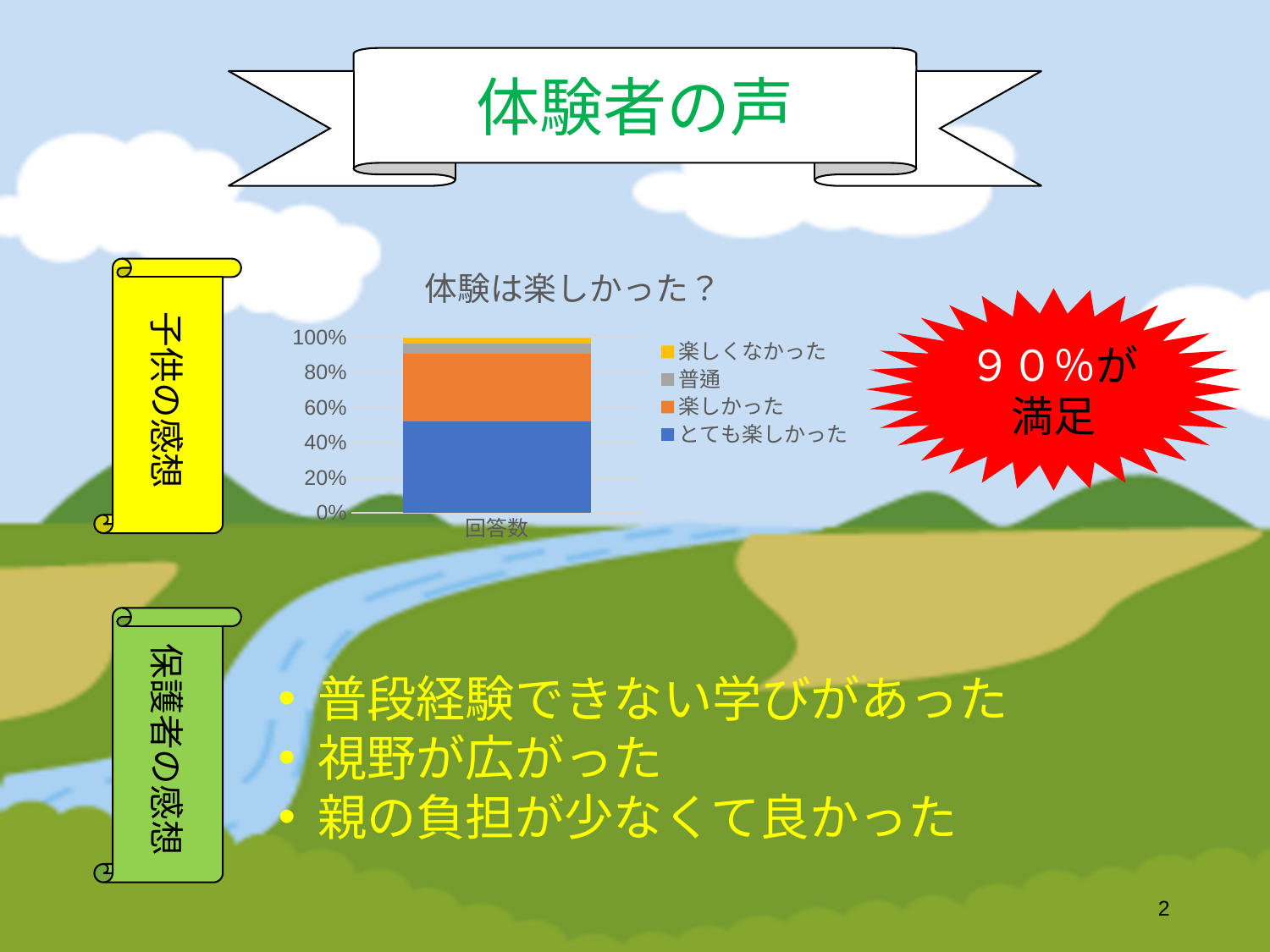

体験者の声

### Chart: 体験は楽しかった？

| Category | とても楽しかった | 楽しかった | 普通 | 楽しくなかった |
|---|---|---|---|---|
| 回答数 | 84.0 | 62.0 | 9.0 | 6.0 |
子供の感想
９０％が
満足
保護者の感想
普段経験できない学びがあった
視野が広がった
親の負担が少なくて良かった
2